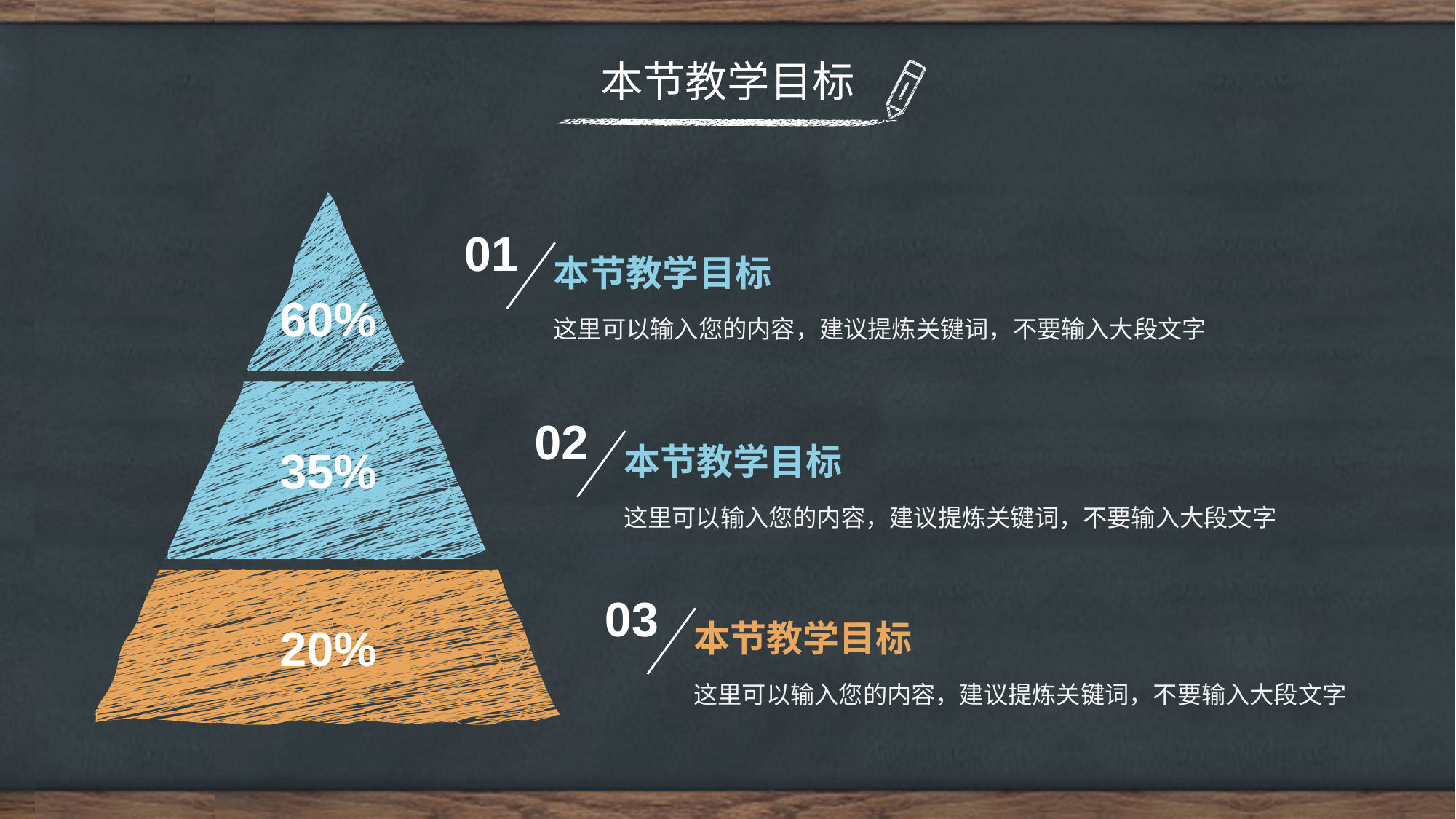

本节教学目标

01

本节教学目标
60%
这里可以输入您的内容，建议提炼关键词，不要输入大段文字

02

本节教学目标
35%
这里可以输入您的内容，建议提炼关键词，不要输入大段文字

03

本节教学目标
20%
这里可以输入您的内容，建议提炼关键词，不要输入大段文字